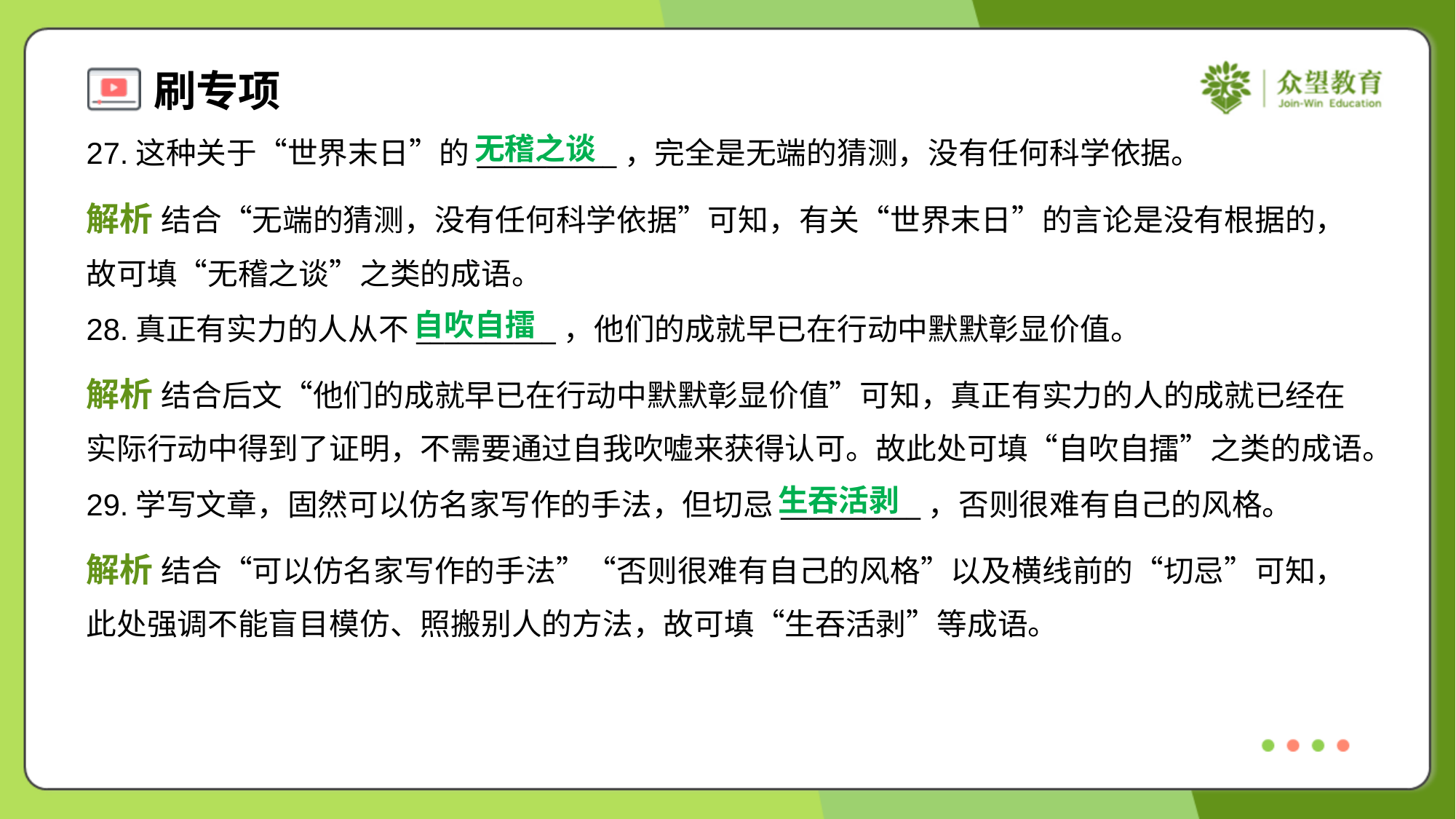

无稽之谈
27.这种关于“世界末日”的__________，完全是无端的猜测，没有任何科学依据。
解析 结合“无端的猜测，没有任何科学依据”可知，有关“世界末日”的言论是没有根据的，
故可填“无稽之谈”之类的成语。
自吹自擂
28.真正有实力的人从不__________，他们的成就早已在行动中默默彰显价值。
解析 结合后文“他们的成就早已在行动中默默彰显价值”可知，真正有实力的人的成就已经在
实际行动中得到了证明，不需要通过自我吹嘘来获得认可。故此处可填“自吹自擂”之类的成语。
生吞活剥
29.学写文章，固然可以仿名家写作的手法，但切忌__________，否则很难有自己的风格。
解析 结合“可以仿名家写作的手法”“否则很难有自己的风格”以及横线前的“切忌”可知，
此处强调不能盲目模仿、照搬别人的方法，故可填“生吞活剥”等成语。